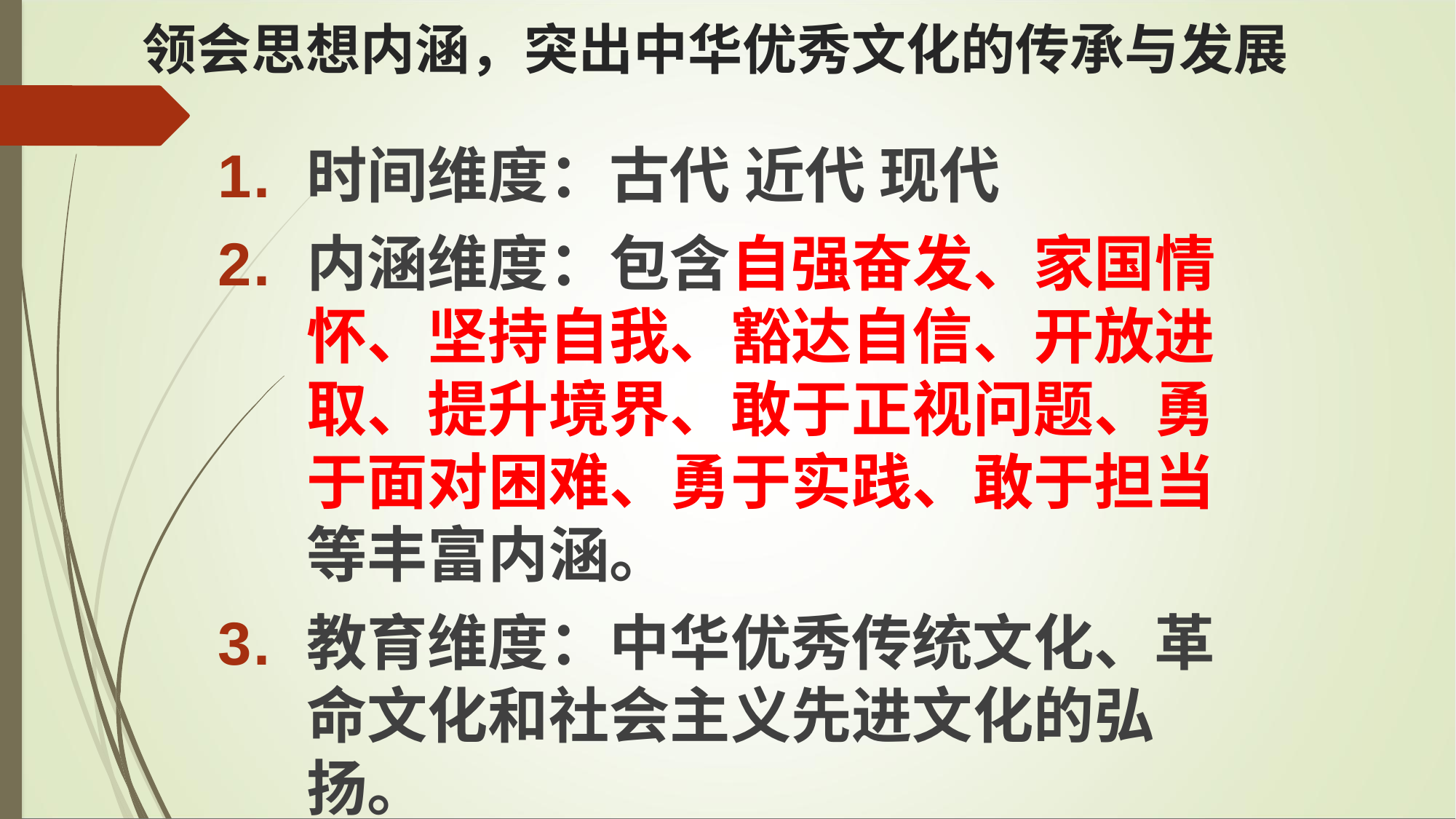

# 领会思想内涵，突出中华优秀文化的传承与发展

时间维度：古代 近代 现代
内涵维度：包含自强奋发、家国情怀、坚持自我、豁达自信、开放进取、提升境界、敢于正视问题、勇于面对困难、勇于实践、敢于担当等丰富内涵。
教育维度：中华优秀传统文化、革命文化和社会主义先进文化的弘扬。